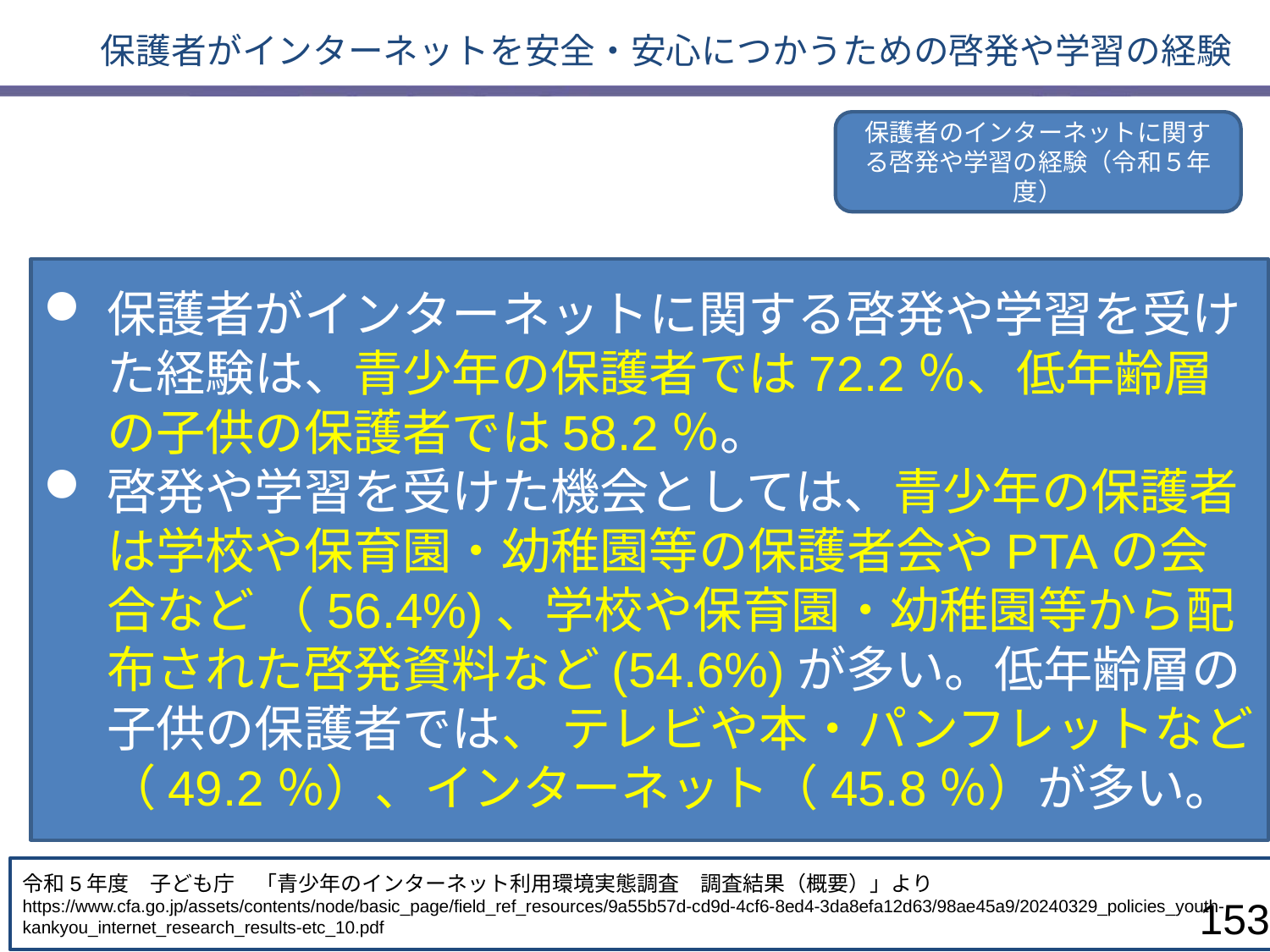

保護者がインターネットを安全・安心につかうための啓発や学習の経験
保護者のインターネットに関する啓発や学習の経験（令和５年度）
保護者がインターネットに関する啓発や学習を受けた経験は、青少年の保護者では72.2％、低年齢層の子供の保護者では58.2％。
啓発や学習を受けた機会としては、青少年の保護者は学校や保育園・幼稚園等の保護者会やPTAの会合など （56.4%)、学校や保育園・幼稚園等から配布された啓発資料など(54.6%)が多い。低年齢層の子供の保護者では、 テレビや本・パンフレットなど（49.2％）、インターネット（45.8％）が多い。
令和5年度　子ども庁　「青少年のインターネット利用環境実態調査　調査結果（概要）」より
https://www.cfa.go.jp/assets/contents/node/basic_page/field_ref_resources/9a55b57d-cd9d-4cf6-8ed4-3da8efa12d63/98ae45a9/20240329_policies_youth-kankyou_internet_research_results-etc_10.pdf
153